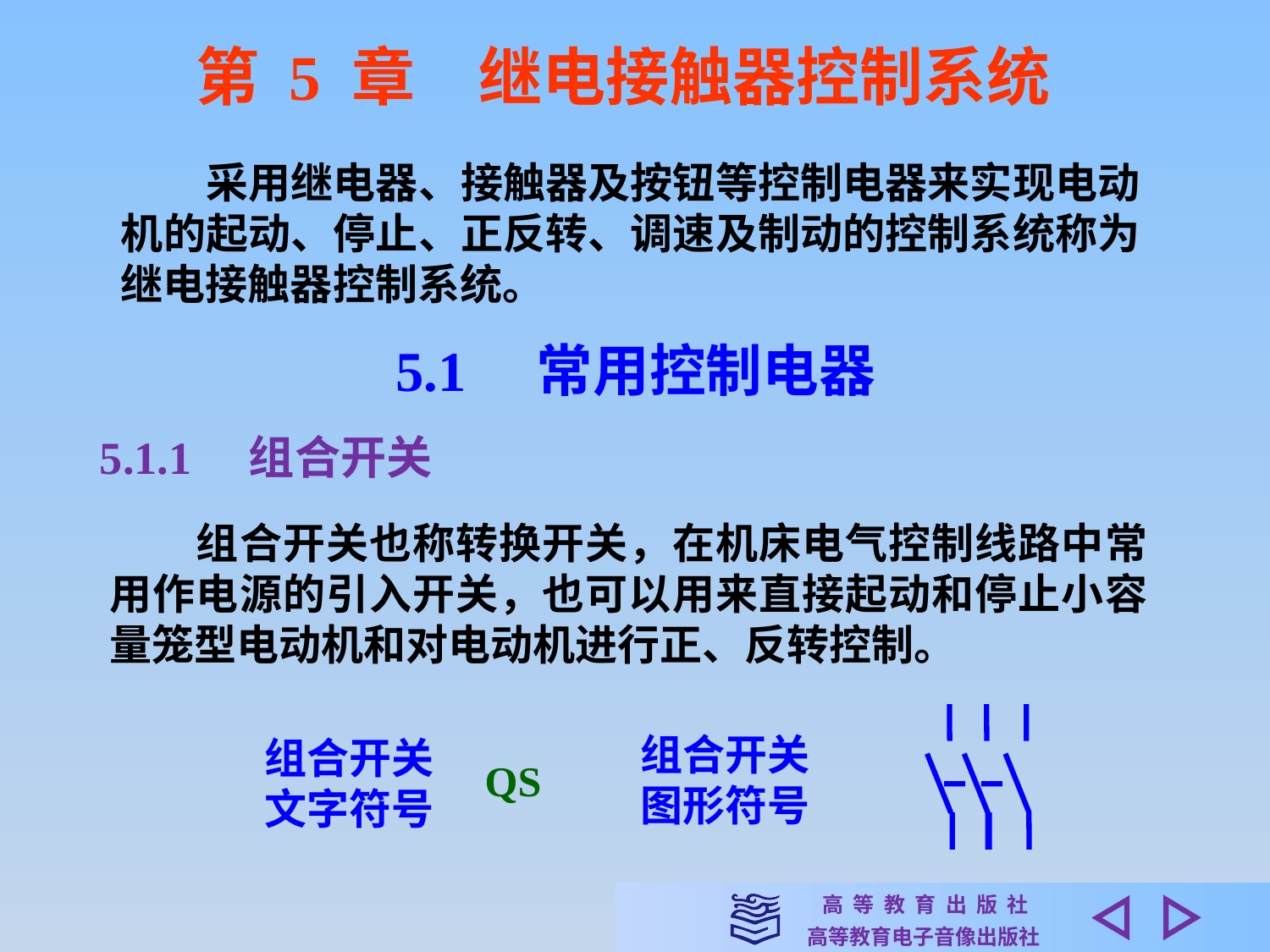

第 5 章　继电接触器控制系统
　　采用继电器、接触器及按钮等控制电器来实现电动机的起动、停止、正反转、调速及制动的控制系统称为继电接触器控制系统。
5.1　常用控制电器
5.1.1　组合开关
　　组合开关也称转换开关，在机床电气控制线路中常用作电源的引入开关，也可以用来直接起动和停止小容量笼型电动机和对电动机进行正、反转控制。

组合开关
图形符号
组合开关
文字符号
QS